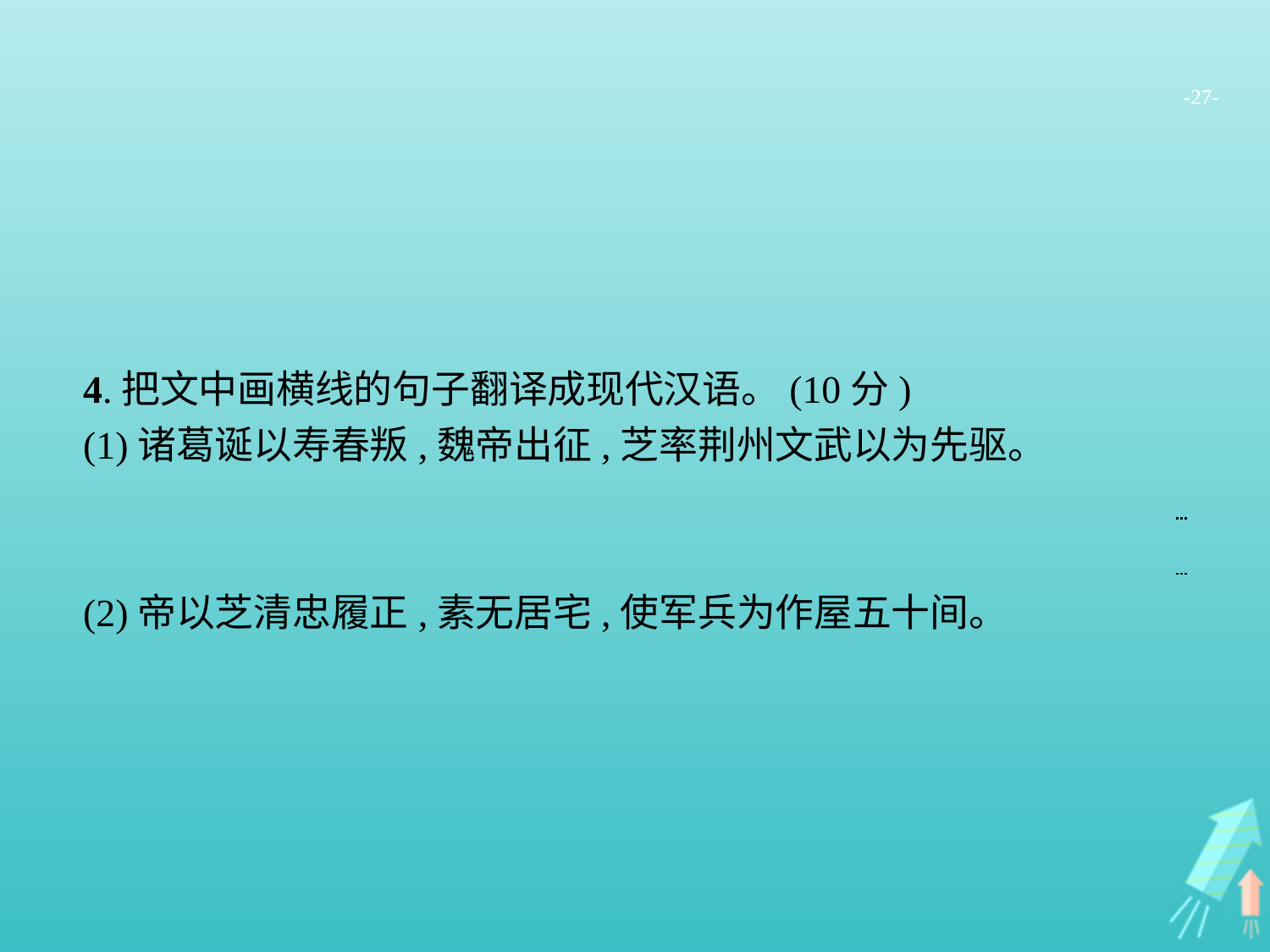

-27-
4.把文中画横线的句子翻译成现代汉语。(10分)
(1)诸葛诞以寿春叛,魏帝出征,芝率荆州文武以为先驱。

(2)帝以芝清忠履正,素无居宅,使军兵为作屋五十间。